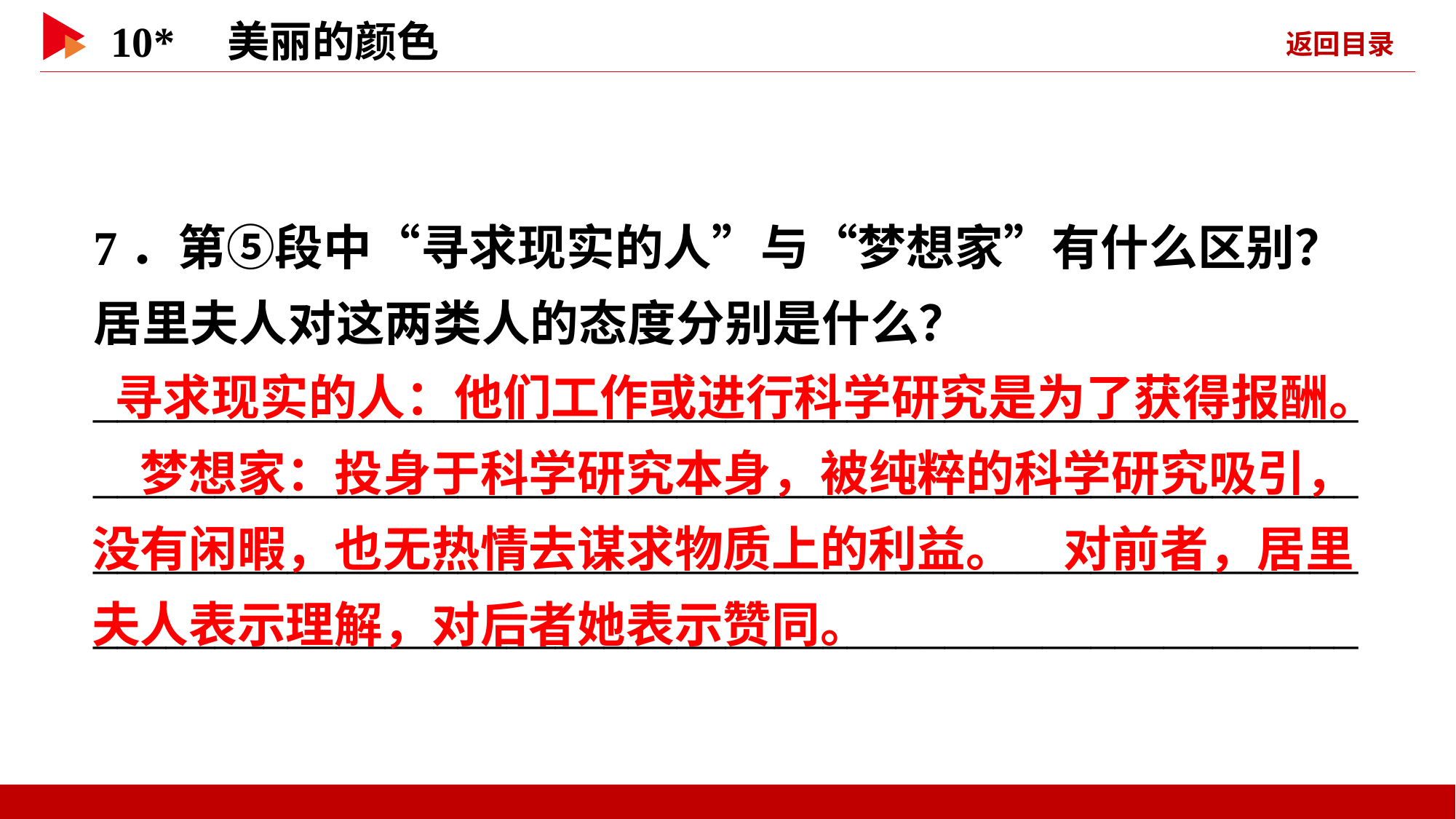

7．第⑤段中“寻求现实的人”与“梦想家”有什么区别？居里夫人对这两类人的态度分别是什么？
________________________________________________________________________________________________________________________________________________________________________________________________________________
 寻求现实的人：他们工作或进行科学研究是为了获得报酬。　梦想家：投身于科学研究本身，被纯粹的科学研究吸引，没有闲暇，也无热情去谋求物质上的利益。　对前者，居里夫人表示理解，对后者她表示赞同。